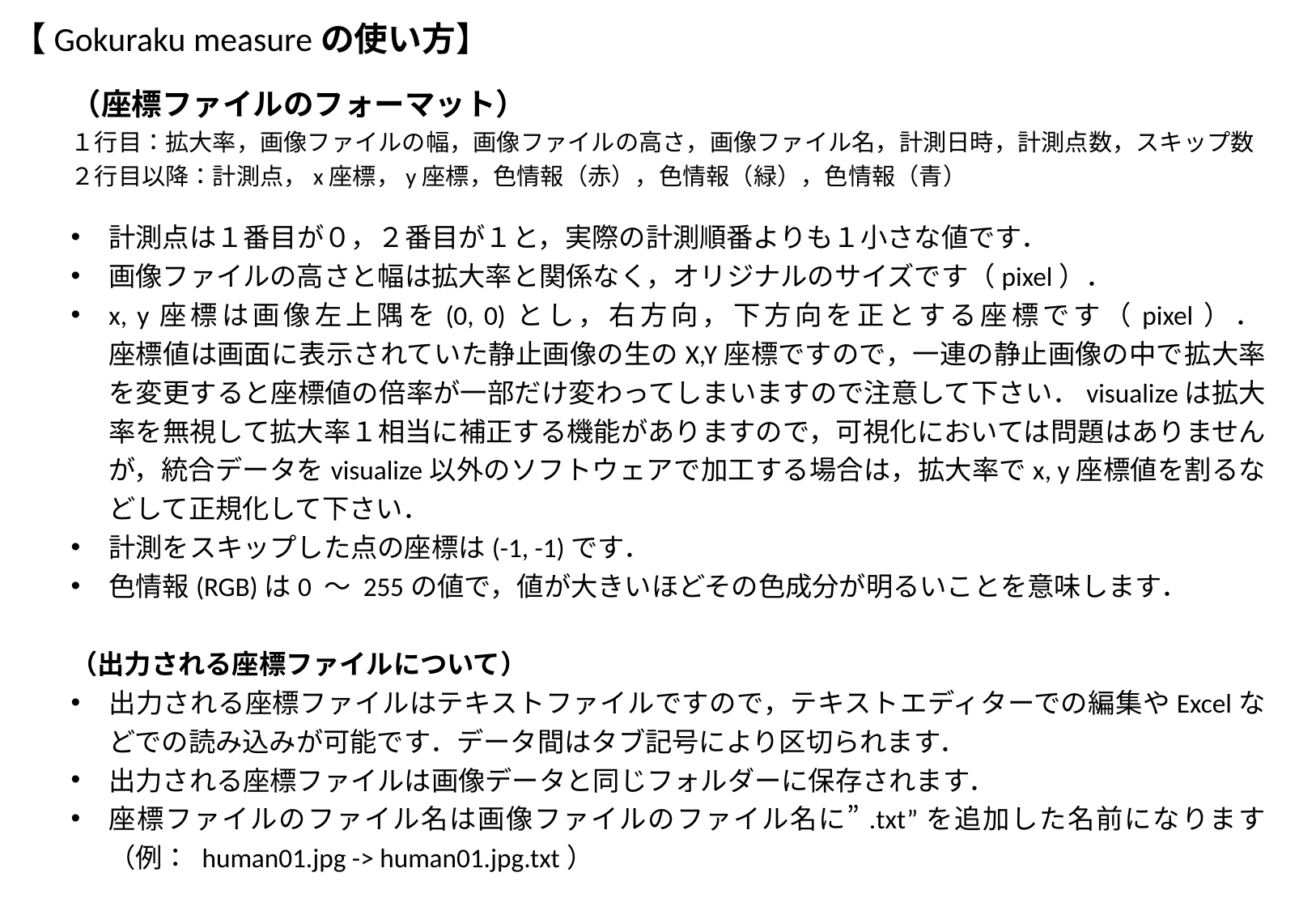

# 【Gokuraku measureの使い方】
（座標ファイルのフォーマット）
１行目：拡大率，画像ファイルの幅，画像ファイルの高さ，画像ファイル名，計測日時，計測点数，スキップ数
２行目以降：計測点，x座標，y座標，色情報（赤），色情報（緑），色情報（青）

計測点は１番目が０，２番目が１と，実際の計測順番よりも１小さな値です．
画像ファイルの高さと幅は拡大率と関係なく，オリジナルのサイズです（pixel）．
x, y座標は画像左上隅を(0, 0)とし，右方向，下方向を正とする座標です（pixel）．
座標値は画面に表示されていた静止画像の生のX,Y座標ですので，一連の静止画像の中で拡大率を変更すると座標値の倍率が一部だけ変わってしまいますので注意して下さい．visualizeは拡大率を無視して拡大率１相当に補正する機能がありますので，可視化においては問題はありませんが，統合データをvisualize以外のソフトウェアで加工する場合は，拡大率でx, y座標値を割るなどして正規化して下さい．
計測をスキップした点の座標は(-1, -1)です．
色情報(RGB)は0 ～ 255の値で，値が大きいほどその色成分が明るいことを意味します．

（出力される座標ファイルについて）
出力される座標ファイルはテキストファイルですので，テキストエディターでの編集やExcelなどでの読み込みが可能です．データ間はタブ記号により区切られます．
出力される座標ファイルは画像データと同じフォルダーに保存されます．
座標ファイルのファイル名は画像ファイルのファイル名に”.txt”を追加した名前になります（例： human01.jpg -> human01.jpg.txt）